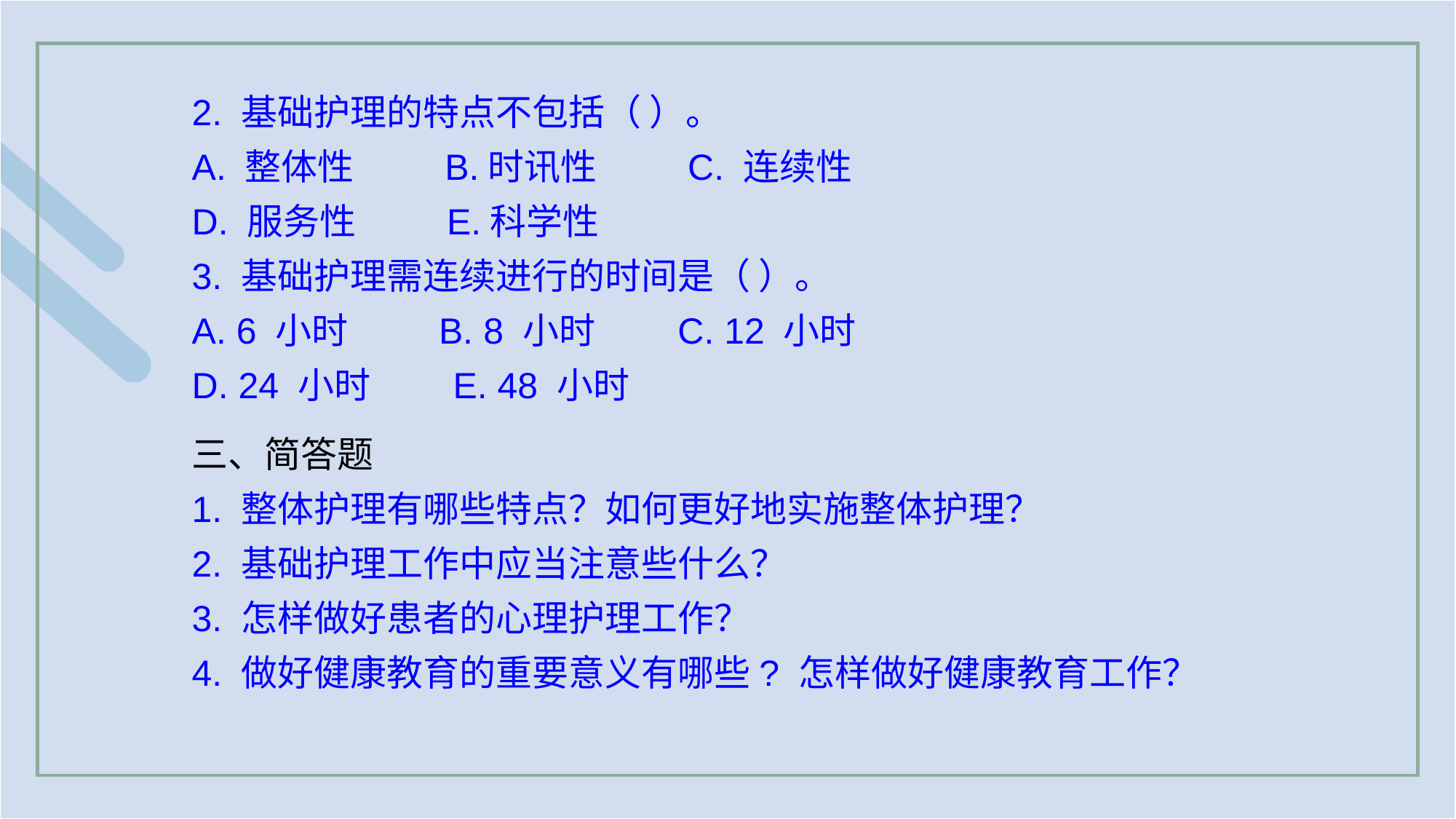

2. 基础护理的特点不包括（ ）。
A. 整体性          B.时讯性          C. 连续性
D. 服务性          E.科学性
3. 基础护理需连续进行的时间是（ ）。
A. 6 小时          B. 8 小时         C. 12 小时
D. 24 小时         E. 48 小时

三、简答题
1. 整体护理有哪些特点？如何更好地实施整体护理？
2. 基础护理工作中应当注意些什么？
3. 怎样做好患者的心理护理工作？
4. 做好健康教育的重要意义有哪些? 怎样做好健康教育工作？